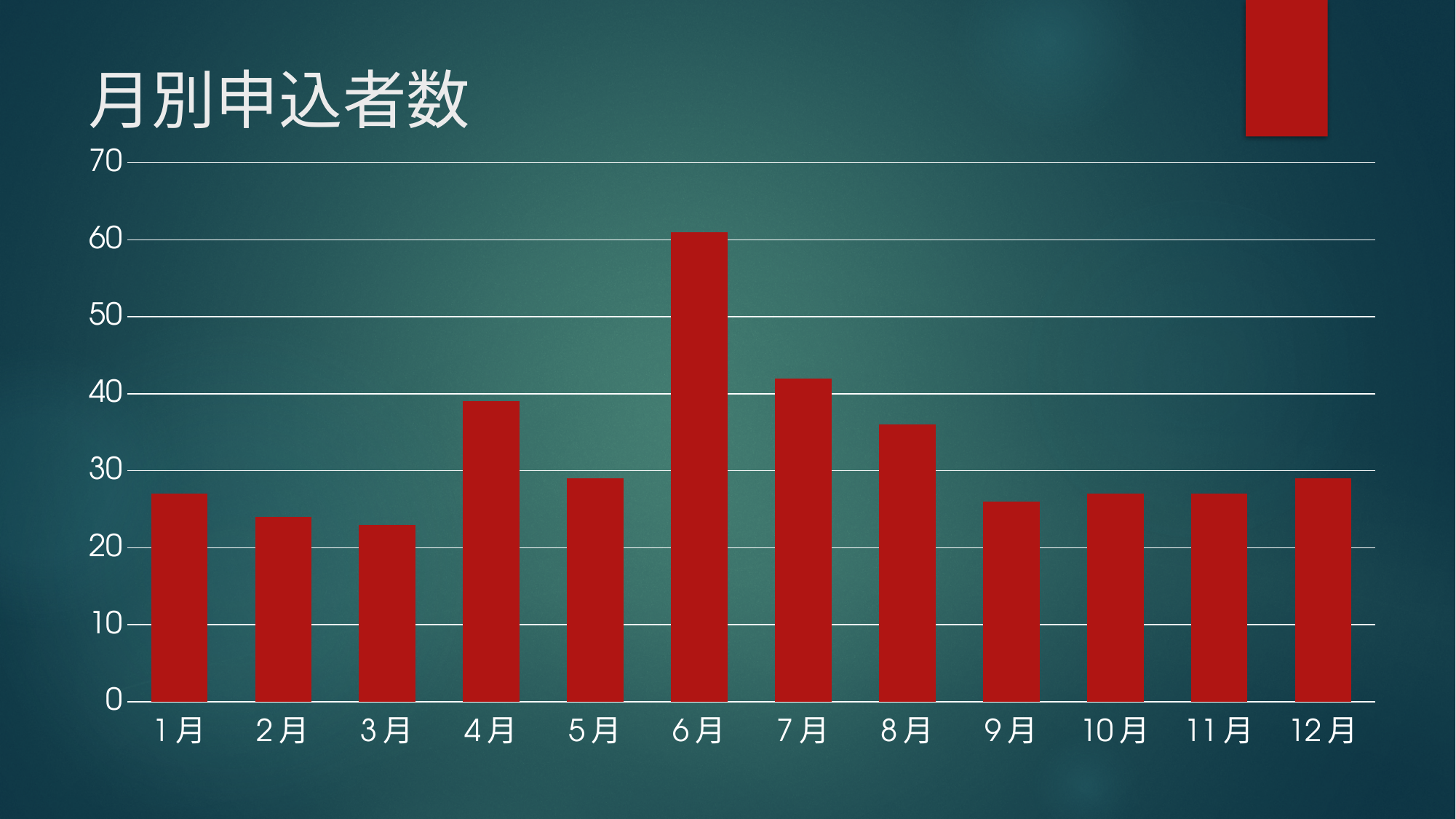

# 月別申込者数

### Chart

| Category | 合計 |
|---|---|
| 1月 | 27.0 |
| 2月 | 24.0 |
| 3月 | 23.0 |
| 4月 | 39.0 |
| 5月 | 29.0 |
| 6月 | 61.0 |
| 7月 | 42.0 |
| 8月 | 36.0 |
| 9月 | 26.0 |
| 10月 | 27.0 |
| 11月 | 27.0 |
| 12月 | 29.0 |